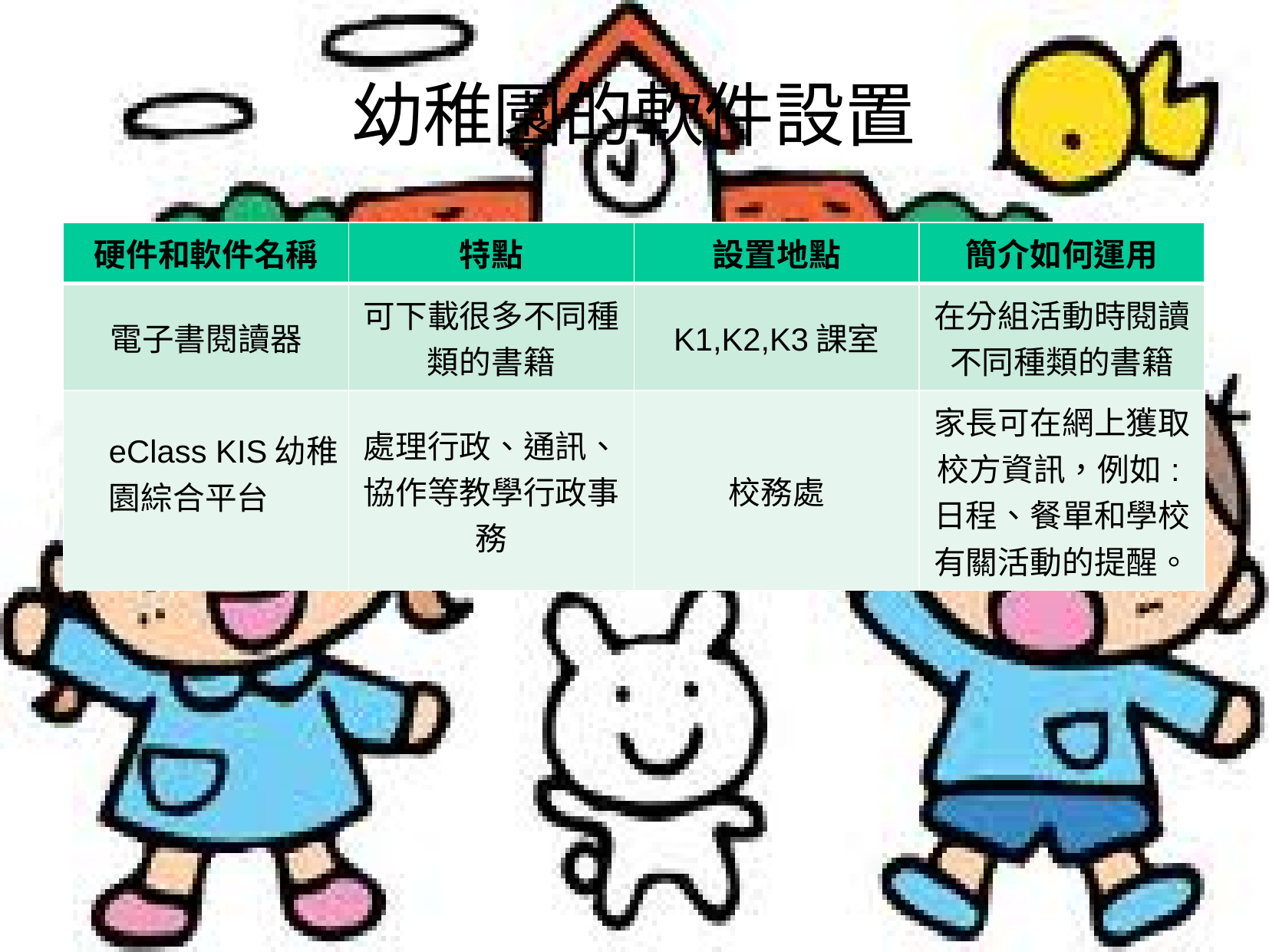

# 幼稚園的軟件設置
| 硬件和軟件名稱 | 特點 | 設置地點 | 簡介如何運用 |
| --- | --- | --- | --- |
| 電子書閱讀器 | 可下載很多不同種類的書籍 | K1,K2,K3課室 | 在分組活動時閱讀不同種類的書籍 |
| eClass KIS幼稚園綜合平台 | 處理行政、通訊、協作等教學行政事務 | 校務處 | 家長可在網上獲取校方資訊，例如:日程、餐單和學校有關活動的提醒。 |